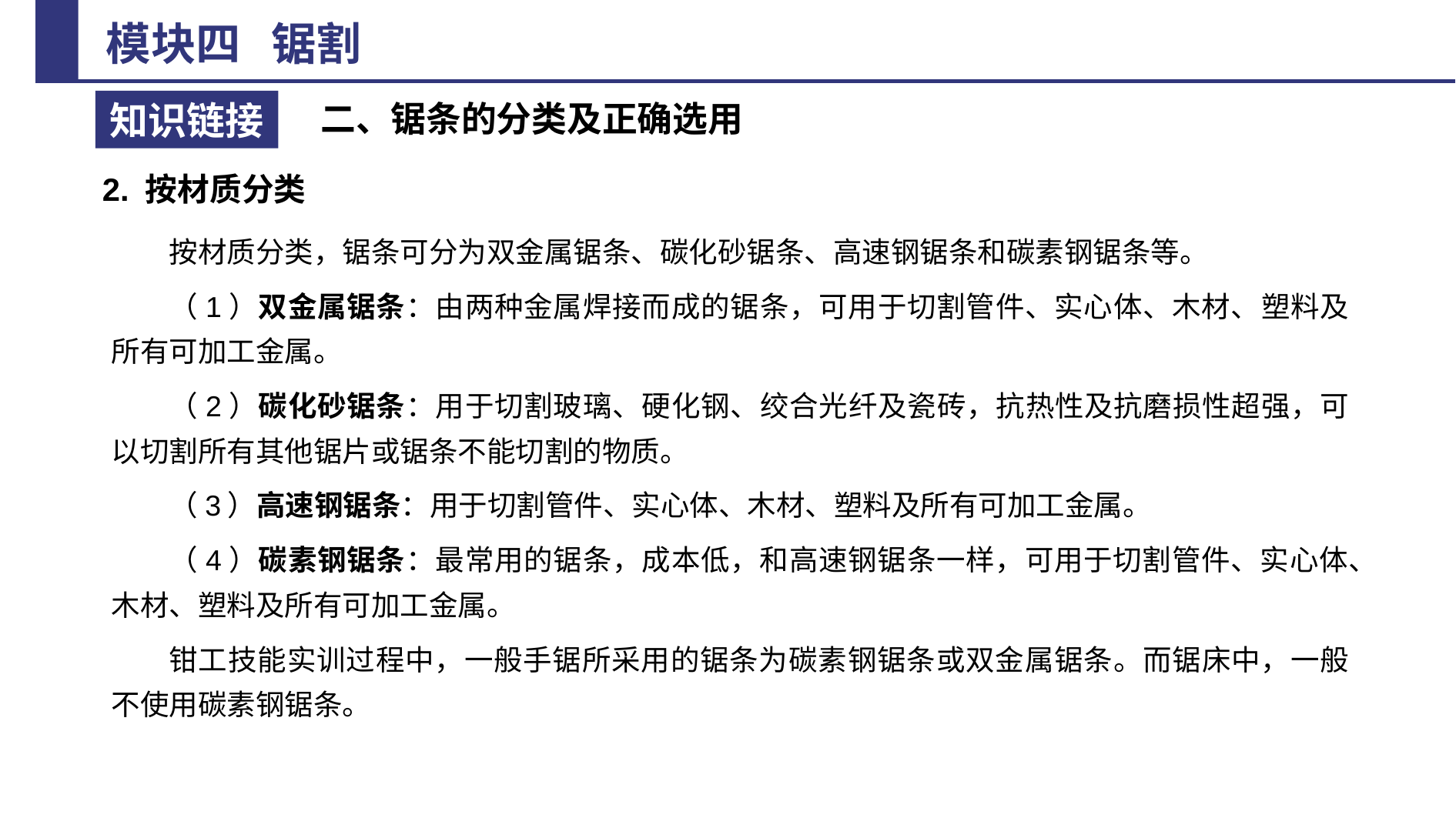

二、锯条的分类及正确选用
2. 按材质分类
按材质分类，锯条可分为双金属锯条、碳化砂锯条、高速钢锯条和碳素钢锯条等。
（1）双金属锯条：由两种金属焊接而成的锯条，可用于切割管件、实心体、木材、塑料及所有可加工金属。
（2）碳化砂锯条：用于切割玻璃、硬化钢、绞合光纤及瓷砖，抗热性及抗磨损性超强，可以切割所有其他锯片或锯条不能切割的物质。
（3）高速钢锯条：用于切割管件、实心体、木材、塑料及所有可加工金属。
（4）碳素钢锯条：最常用的锯条，成本低，和高速钢锯条一样，可用于切割管件、实心体、木材、塑料及所有可加工金属。
钳工技能实训过程中，一般手锯所采用的锯条为碳素钢锯条或双金属锯条。而锯床中，一般不使用碳素钢锯条。